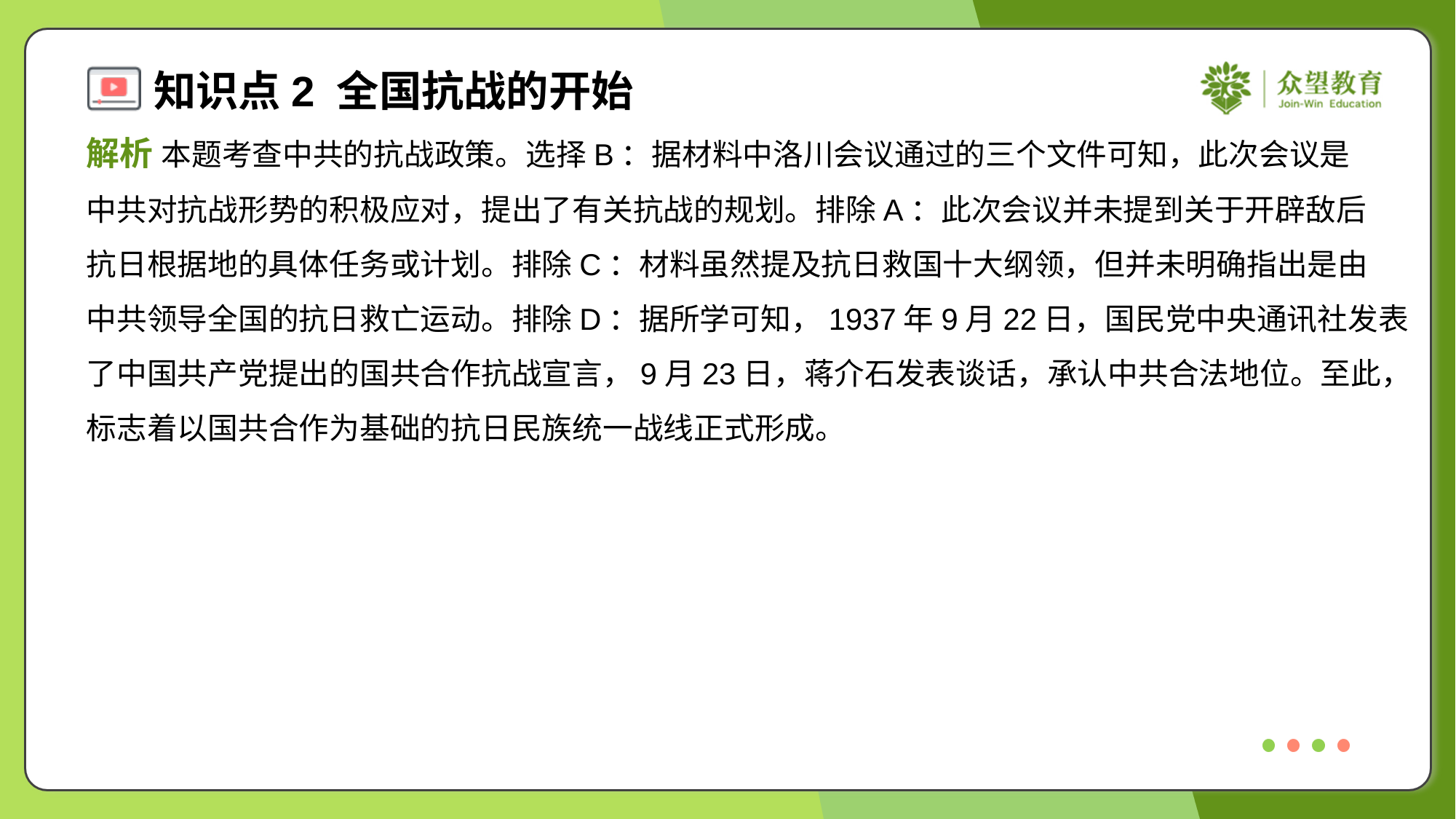

解析 本题考查中共的抗战政策。选择B：据材料中洛川会议通过的三个文件可知，此次会议是
中共对抗战形势的积极应对，提出了有关抗战的规划。排除A：此次会议并未提到关于开辟敌后
抗日根据地的具体任务或计划。排除C：材料虽然提及抗日救国十大纲领，但并未明确指出是由
中共领导全国的抗日救亡运动。排除D：据所学可知，1937年9月22日，国民党中央通讯社发表
了中国共产党提出的国共合作抗战宣言，9月23日，蒋介石发表谈话，承认中共合法地位。至此，
标志着以国共合作为基础的抗日民族统一战线正式形成。